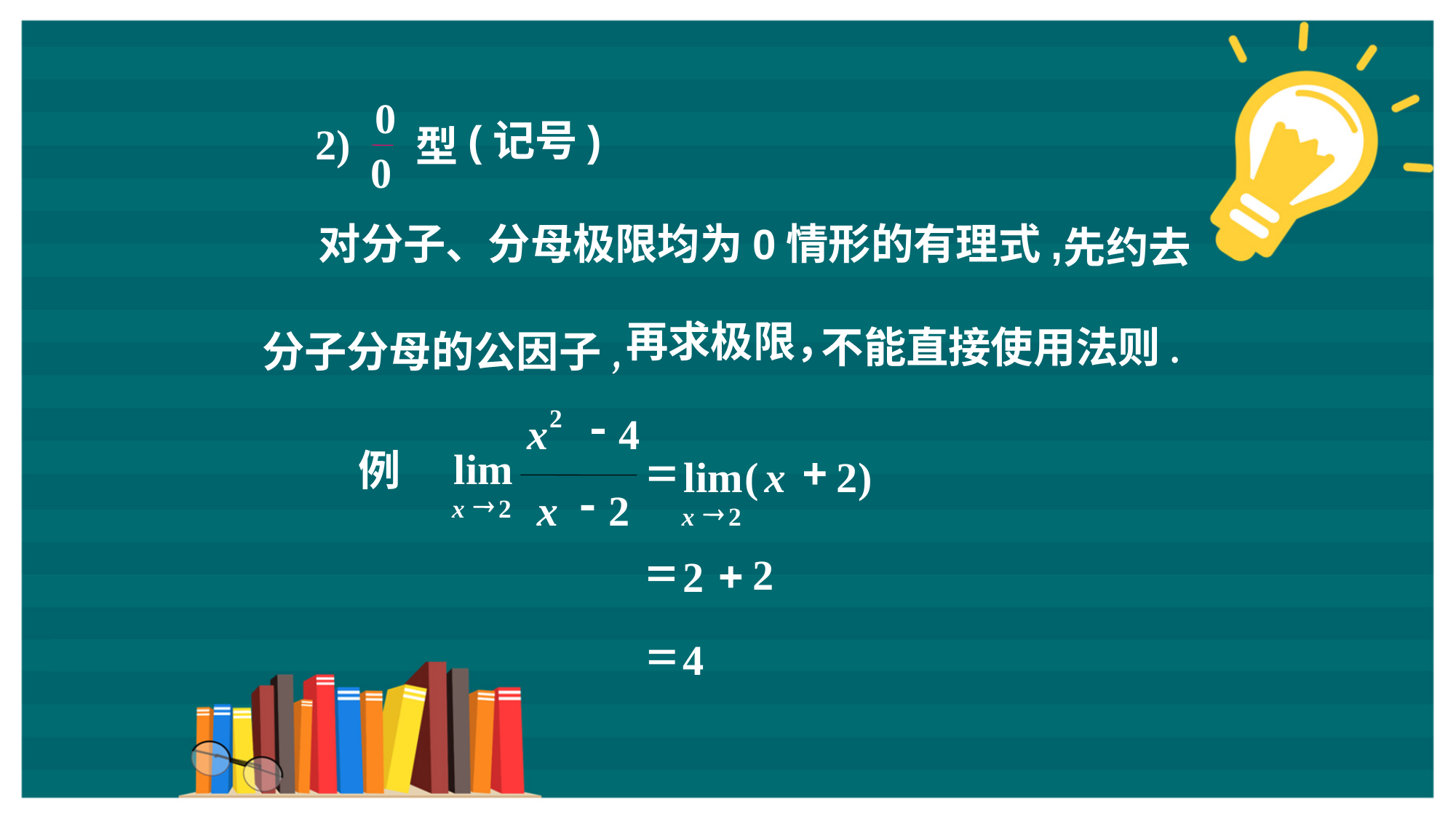

0
(记号)
2
)

型

0
对分子、分母极限均为0情形的有理式,

先约去
再求极限，
不能直接使用法则.
分子分母的公因子,
−
2
x
4

lim
例

−
x
2
→
x
2

=
+
lim
(
x
2
)
→
x
2
=
2
+
2
=
4